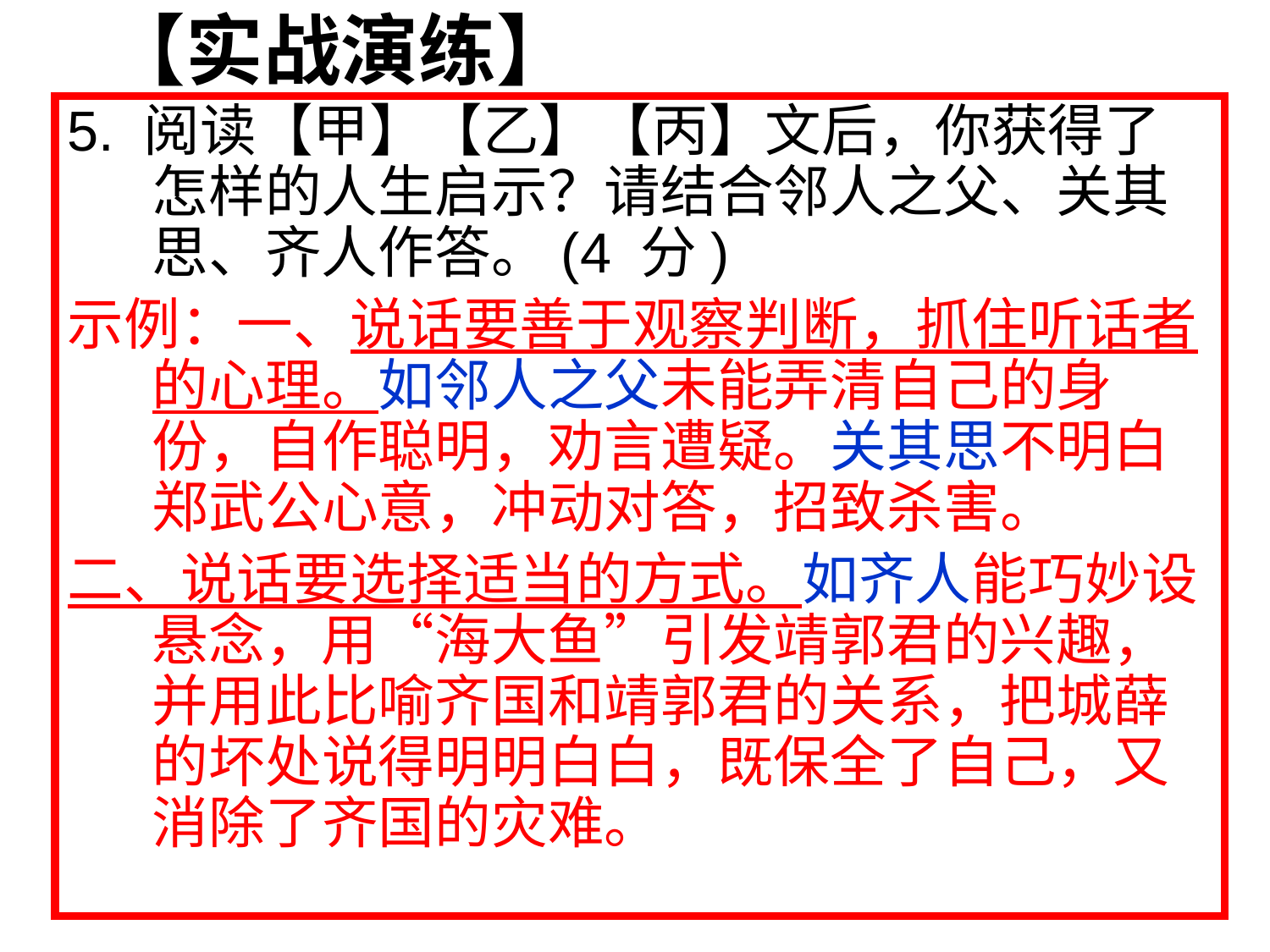

【实战演练】
5. 阅读【甲】【乙】【丙】文后，你获得了怎样的人生启示？请结合邻人之父、关其思、齐人作答。(4 分)
示例：一、说话要善于观察判断，抓住听话者的心理。如邻人之父未能弄清自己的身份，自作聪明，劝言遭疑。关其思不明白郑武公心意，冲动对答，招致杀害。
二、说话要选择适当的方式。如齐人能巧妙设悬念，用“海大鱼”引发靖郭君的兴趣，并用此比喻齐国和靖郭君的关系，把城薛的坏处说得明明白白，既保全了自己，又消除了齐国的灾难。